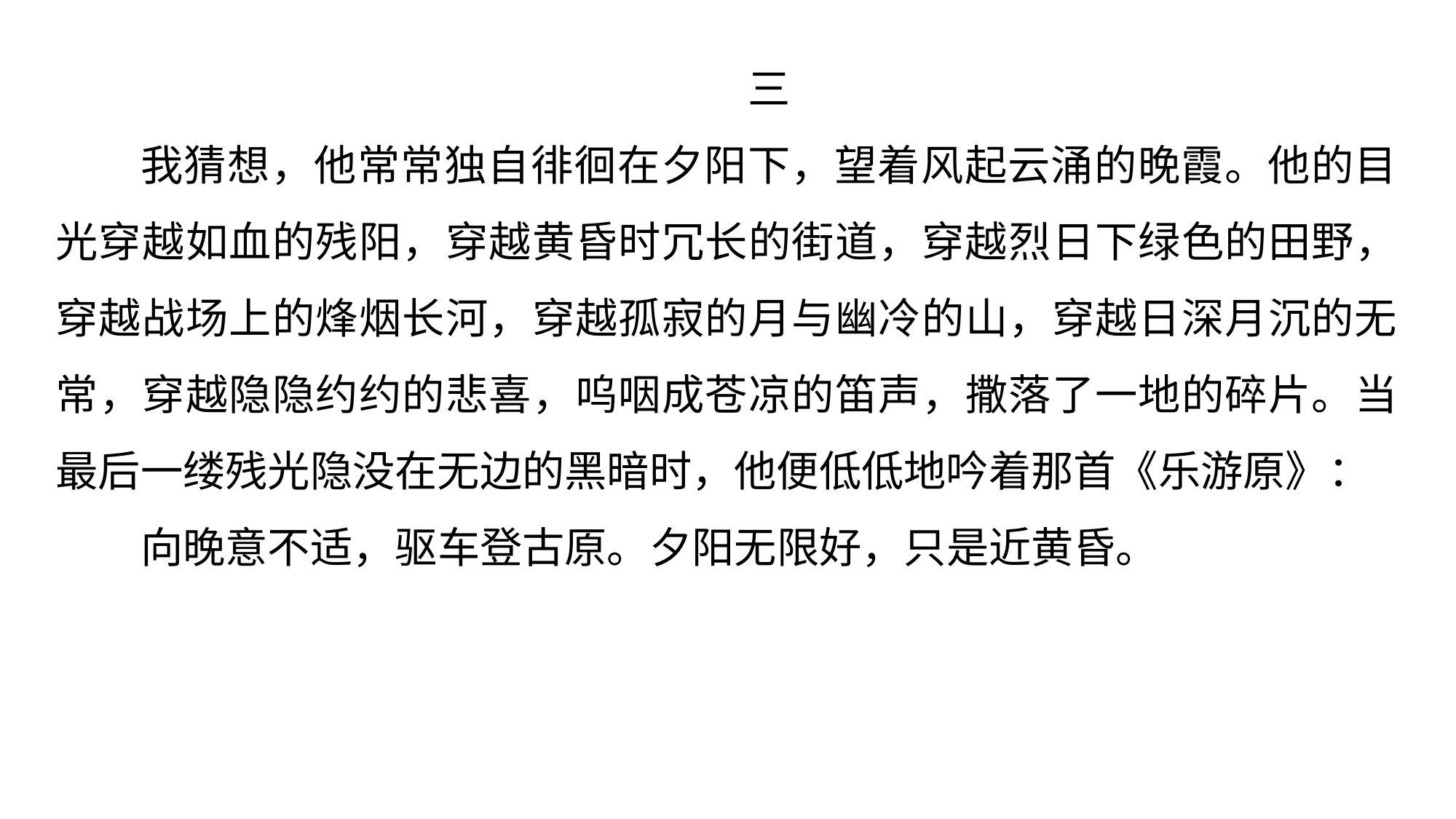

三
我猜想，他常常独自徘徊在夕阳下，望着风起云涌的晚霞。他的目光穿越如血的残阳，穿越黄昏时冗长的街道，穿越烈日下绿色的田野，穿越战场上的烽烟长河，穿越孤寂的月与幽冷的山，穿越日深月沉的无常，穿越隐隐约约的悲喜，呜咽成苍凉的笛声，撒落了一地的碎片。当最后一缕残光隐没在无边的黑暗时，他便低低地吟着那首《乐游原》：
向晚意不适，驱车登古原。夕阳无限好，只是近黄昏。